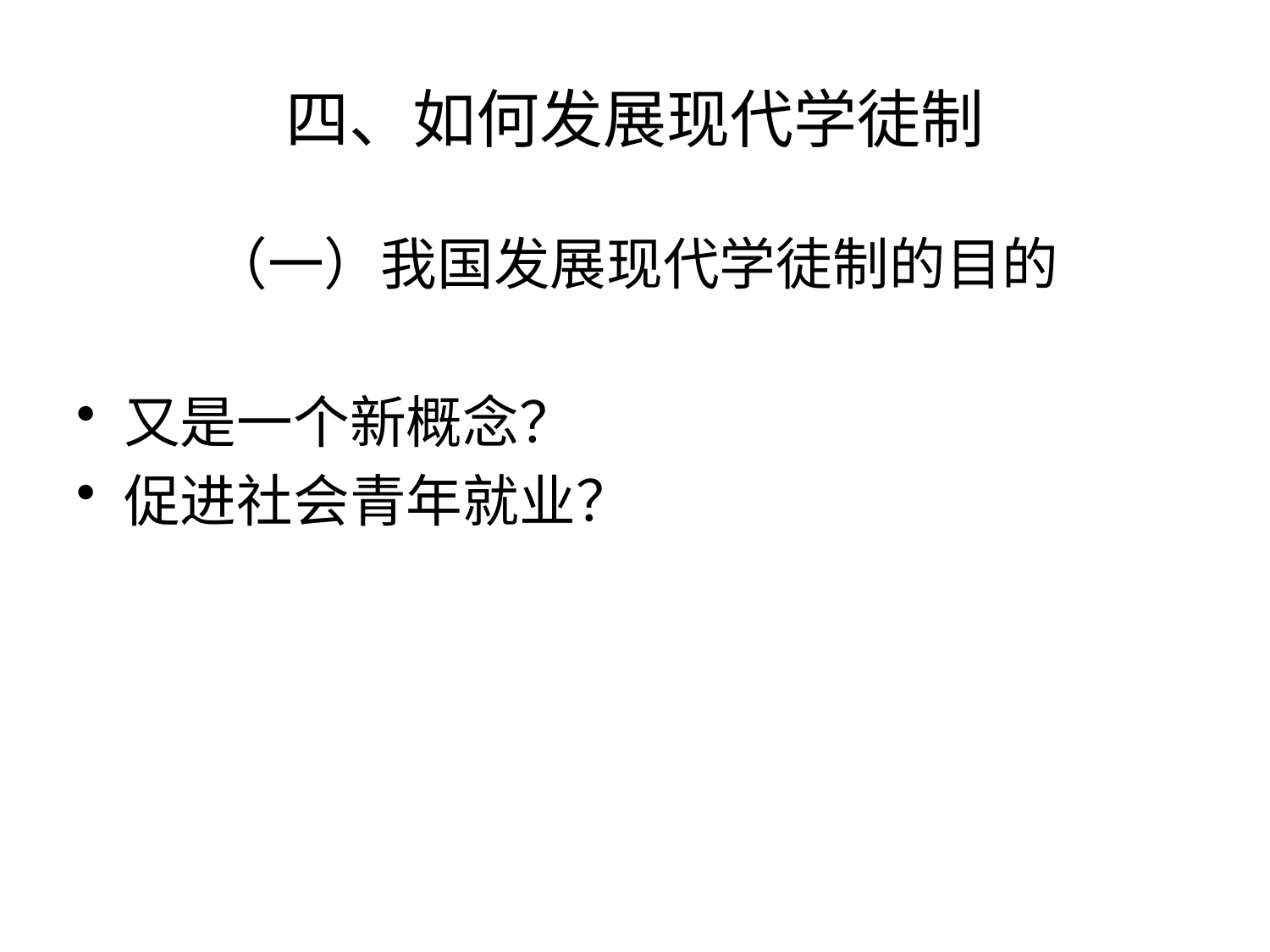

# 四、如何发展现代学徒制
（一）我国发展现代学徒制的目的

又是一个新概念？
促进社会青年就业？